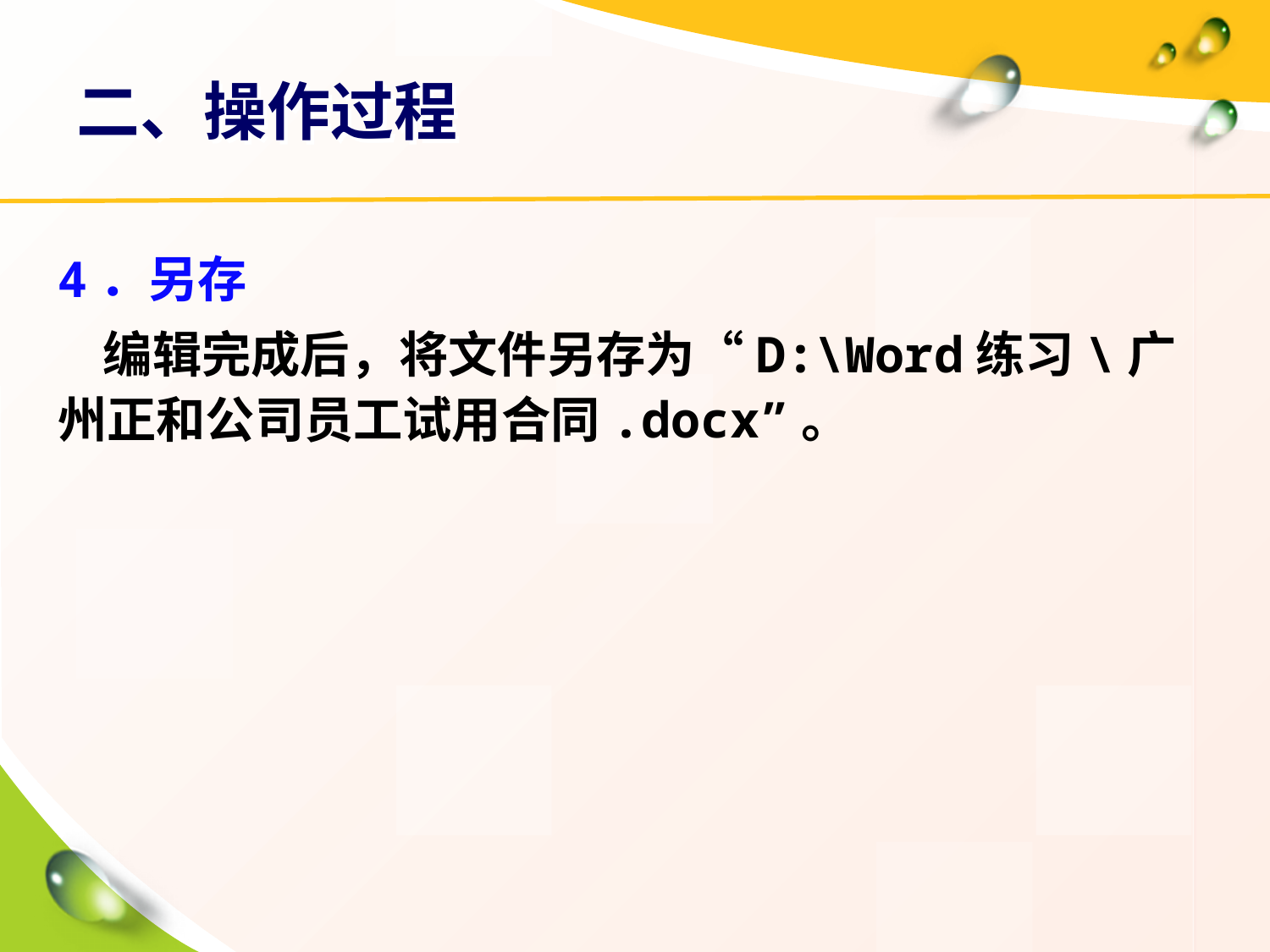

# 二、操作过程
4．另存
   编辑完成后，将文件另存为“D:\Word练习\广州正和公司员工试用合同.docx”。